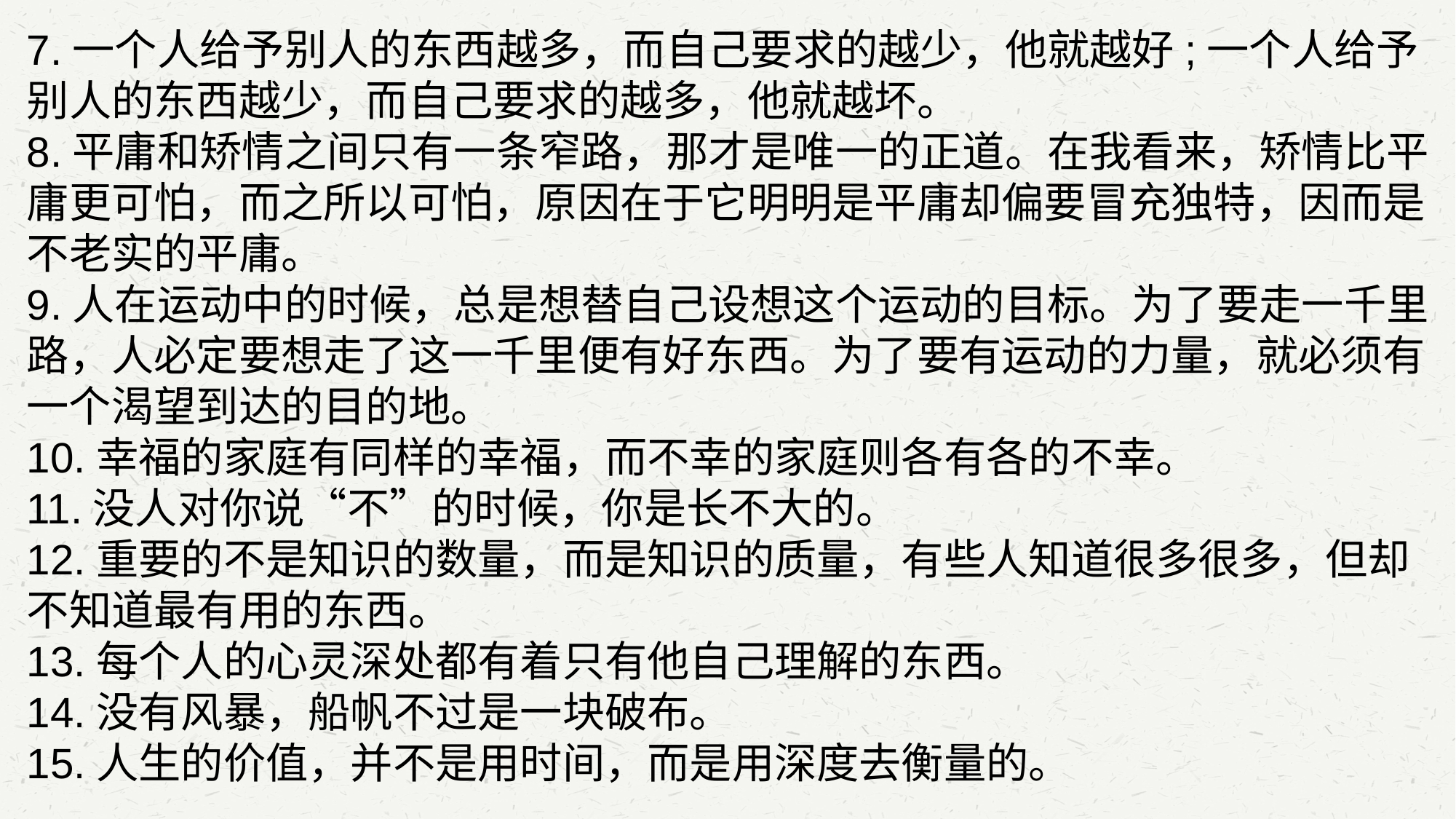

7.一个人给予别人的东西越多，而自己要求的越少，他就越好;一个人给予别人的东西越少，而自己要求的越多，他就越坏。
8.平庸和矫情之间只有一条窄路，那才是唯一的正道。在我看来，矫情比平庸更可怕，而之所以可怕，原因在于它明明是平庸却偏要冒充独特，因而是不老实的平庸。
9.人在运动中的时候，总是想替自己设想这个运动的目标。为了要走一千里路，人必定要想走了这一千里便有好东西。为了要有运动的力量，就必须有一个渴望到达的目的地。
10.幸福的家庭有同样的幸福，而不幸的家庭则各有各的不幸。
11.没人对你说“不”的时候，你是长不大的。
12.重要的不是知识的数量，而是知识的质量，有些人知道很多很多，但却不知道最有用的东西。
13.每个人的心灵深处都有着只有他自己理解的东西。
14.没有风暴，船帆不过是一块破布。
15.人生的价值，并不是用时间，而是用深度去衡量的。